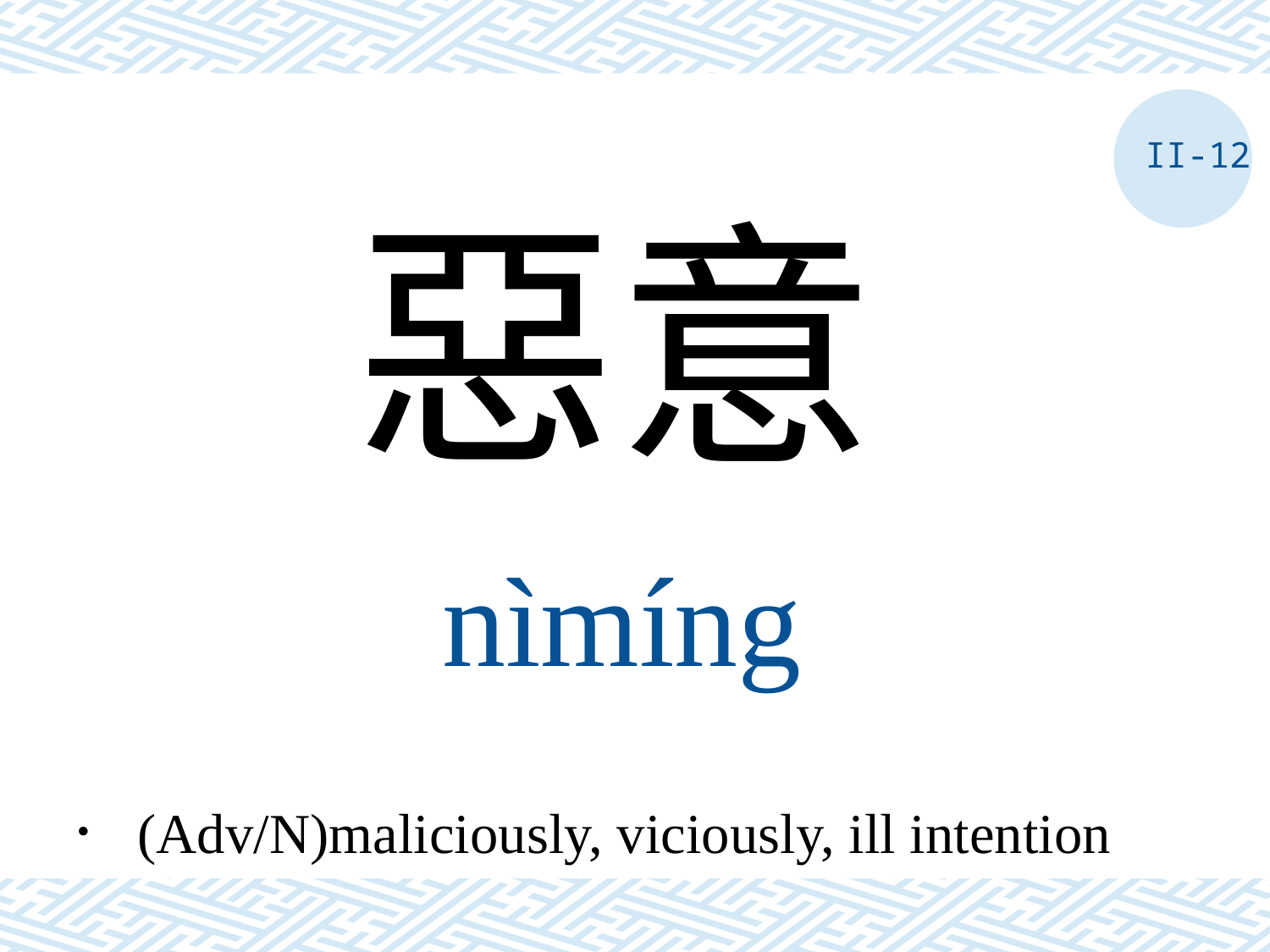

II-12

惡意
nìmíng
． (Adv/N)maliciously, viciously, ill intention